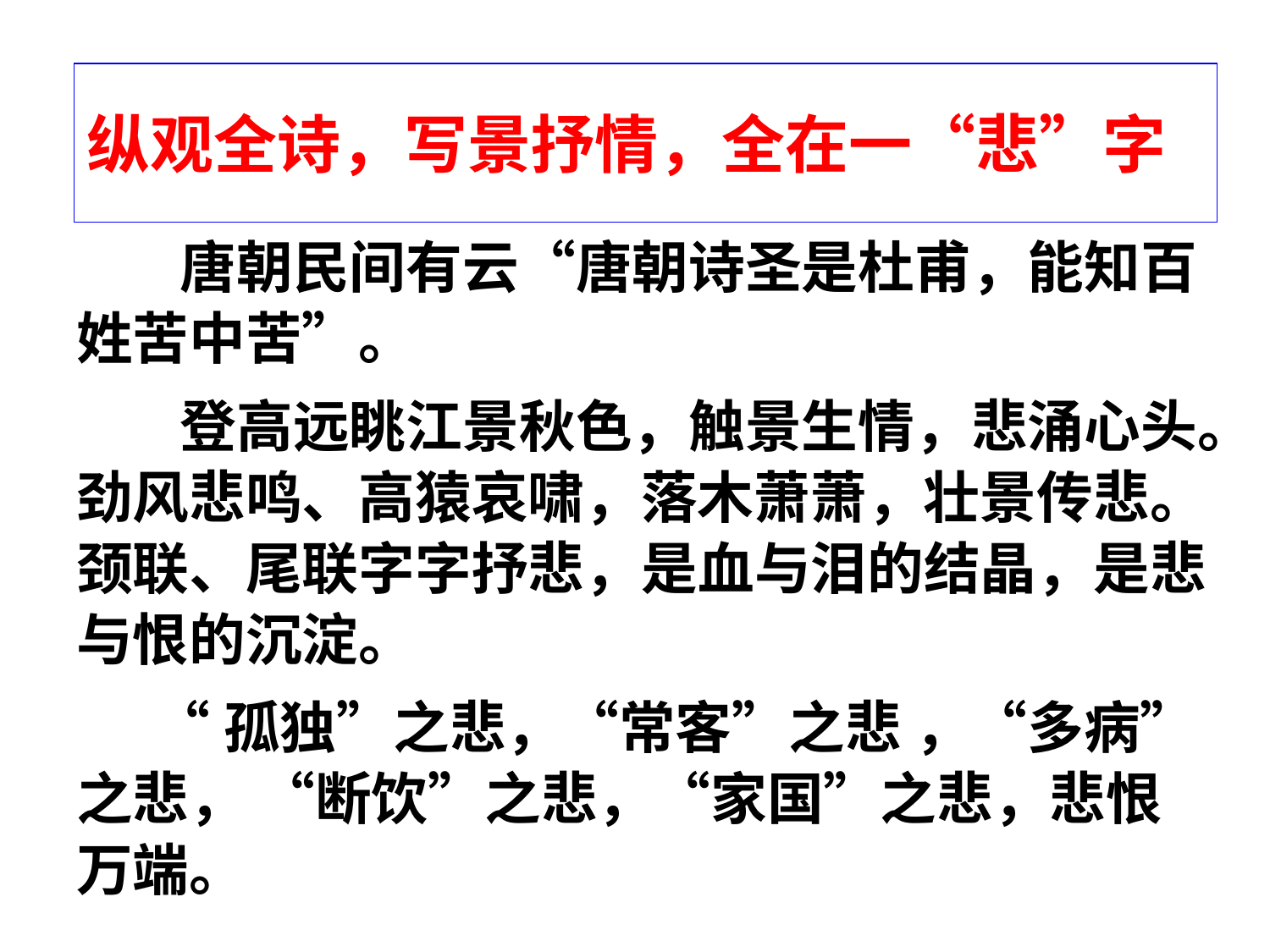

# 纵观全诗，写景抒情，全在一“悲”字
       唐朝民间有云“唐朝诗圣是杜甫，能知百姓苦中苦”。
       登高远眺江景秋色，触景生情，悲涌心头。劲风悲鸣、高猿哀啸，落木萧萧，壮景传悲。颈联、尾联字字抒悲，是血与泪的结晶，是悲与恨的沉淀。
      “孤独”之悲，“常客”之悲 ，“多病”之悲， “断饮”之悲，“家国”之悲，悲恨万端。